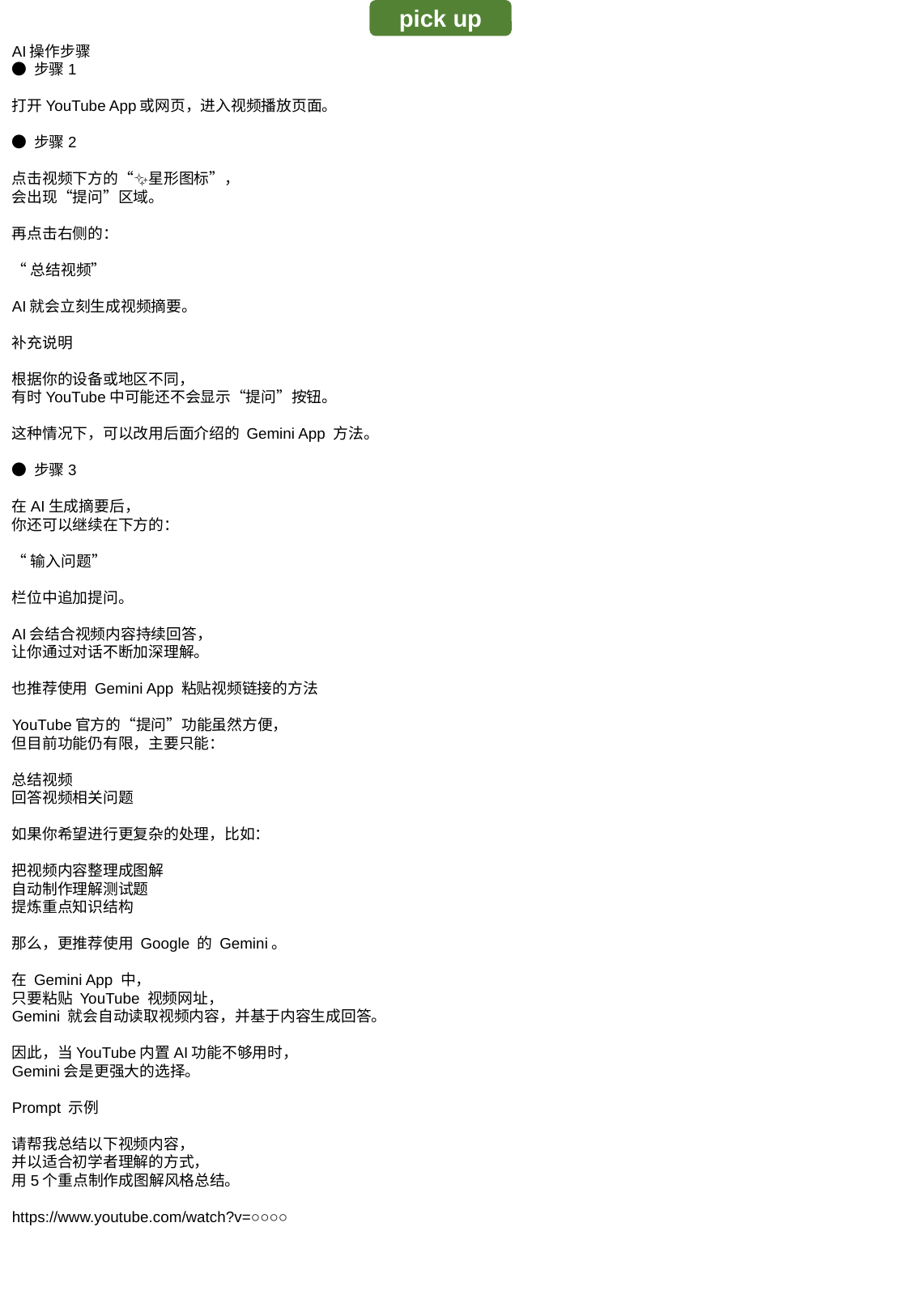

pick up
AI操作步骤
● 步骤1

打开YouTube App或网页，进入视频播放页面。

● 步骤2

点击视频下方的“✨星形图标”，
会出现“提问”区域。

再点击右侧的：

“总结视频”

AI就会立刻生成视频摘要。

补充说明

根据你的设备或地区不同，
有时YouTube中可能还不会显示“提问”按钮。

这种情况下，可以改用后面介绍的 Gemini App 方法。

● 步骤3

在AI生成摘要后，
你还可以继续在下方的：

“输入问题”

栏位中追加提问。

AI会结合视频内容持续回答，
让你通过对话不断加深理解。

也推荐使用 Gemini App 粘贴视频链接的方法

YouTube官方的“提问”功能虽然方便，
但目前功能仍有限，主要只能：

总结视频
回答视频相关问题

如果你希望进行更复杂的处理，比如：

把视频内容整理成图解
自动制作理解测试题
提炼重点知识结构

那么，更推荐使用 Google 的 Gemini。

在 Gemini App 中，
只要粘贴 YouTube 视频网址，
Gemini 就会自动读取视频内容，并基于内容生成回答。

因此，当YouTube内置AI功能不够用时，
Gemini会是更强大的选择。

Prompt 示例

请帮我总结以下视频内容，
并以适合初学者理解的方式，
用5个重点制作成图解风格总结。

https://www.youtube.com/watch?v=○○○○